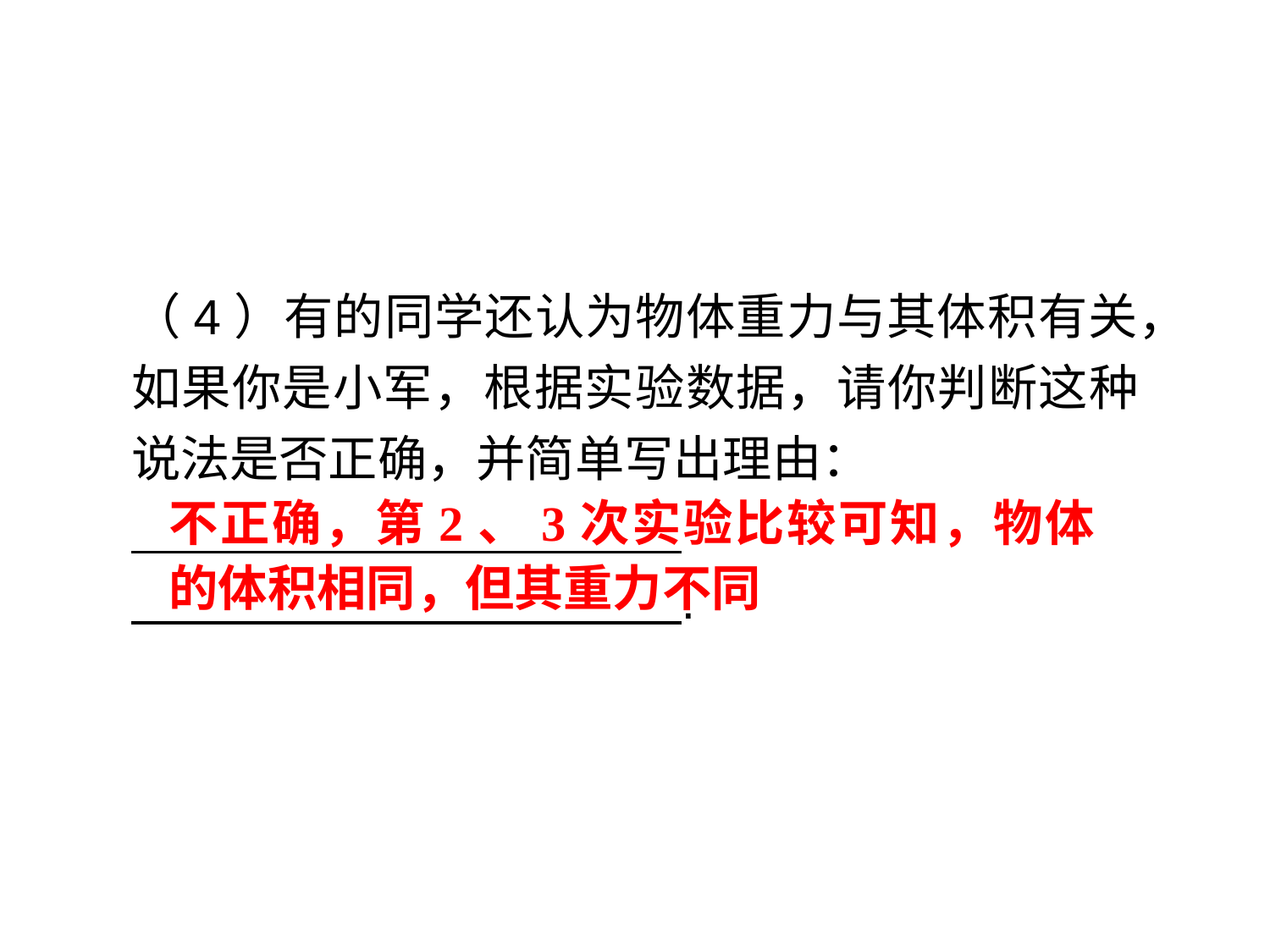

（4）有的同学还认为物体重力与其体积有关，如果你是小军，根据实验数据，请你判断这种说法是否正确，并简单写出理由：
                                        .
                                        .
不正确，第2、3次实验比较可知，物体的体积相同，但其重力不同